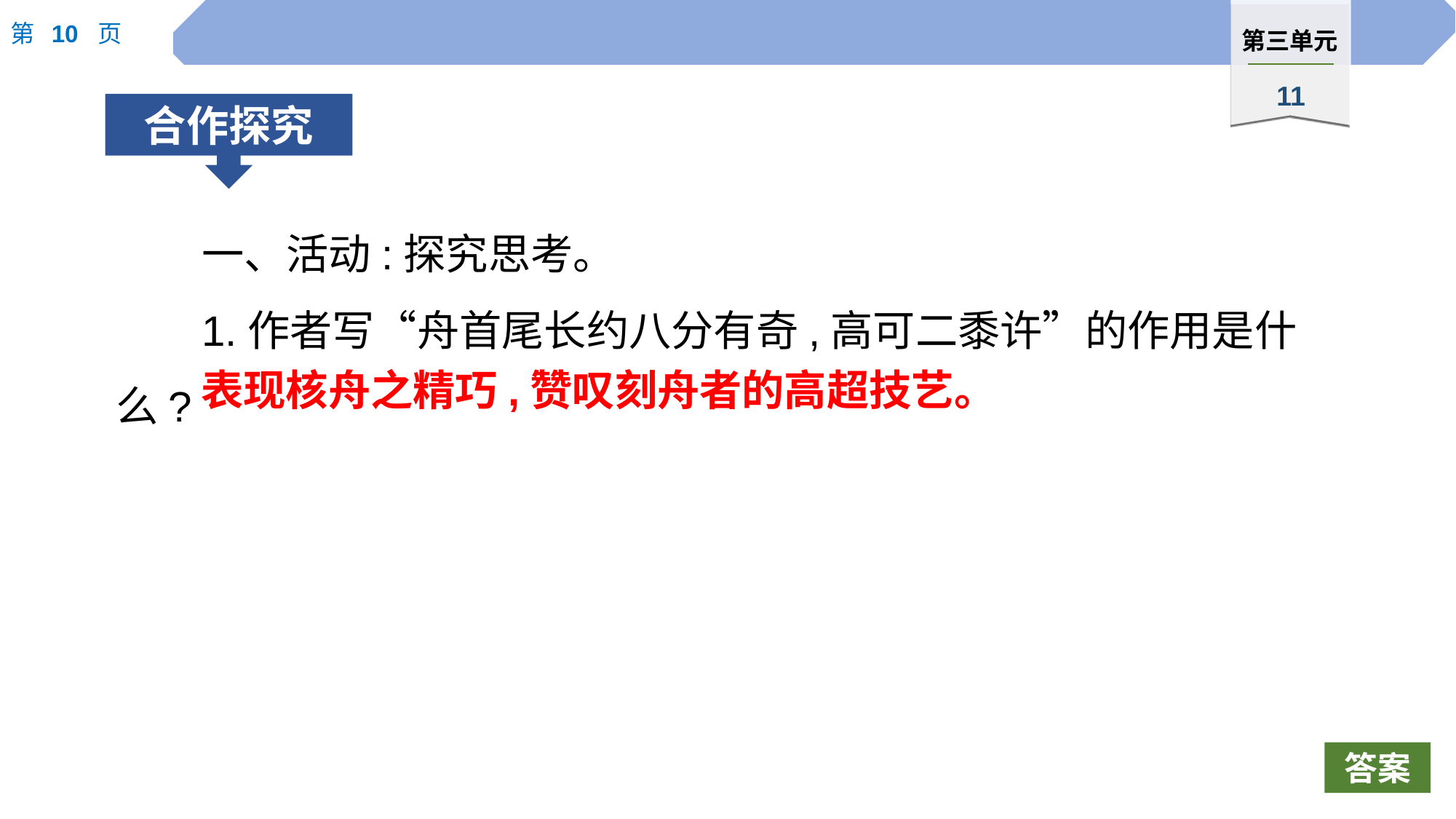

一、活动:探究思考。
1.作者写“舟首尾长约八分有奇,高可二黍许”的作用是什么?
表现核舟之精巧,赞叹刻舟者的高超技艺。
答案